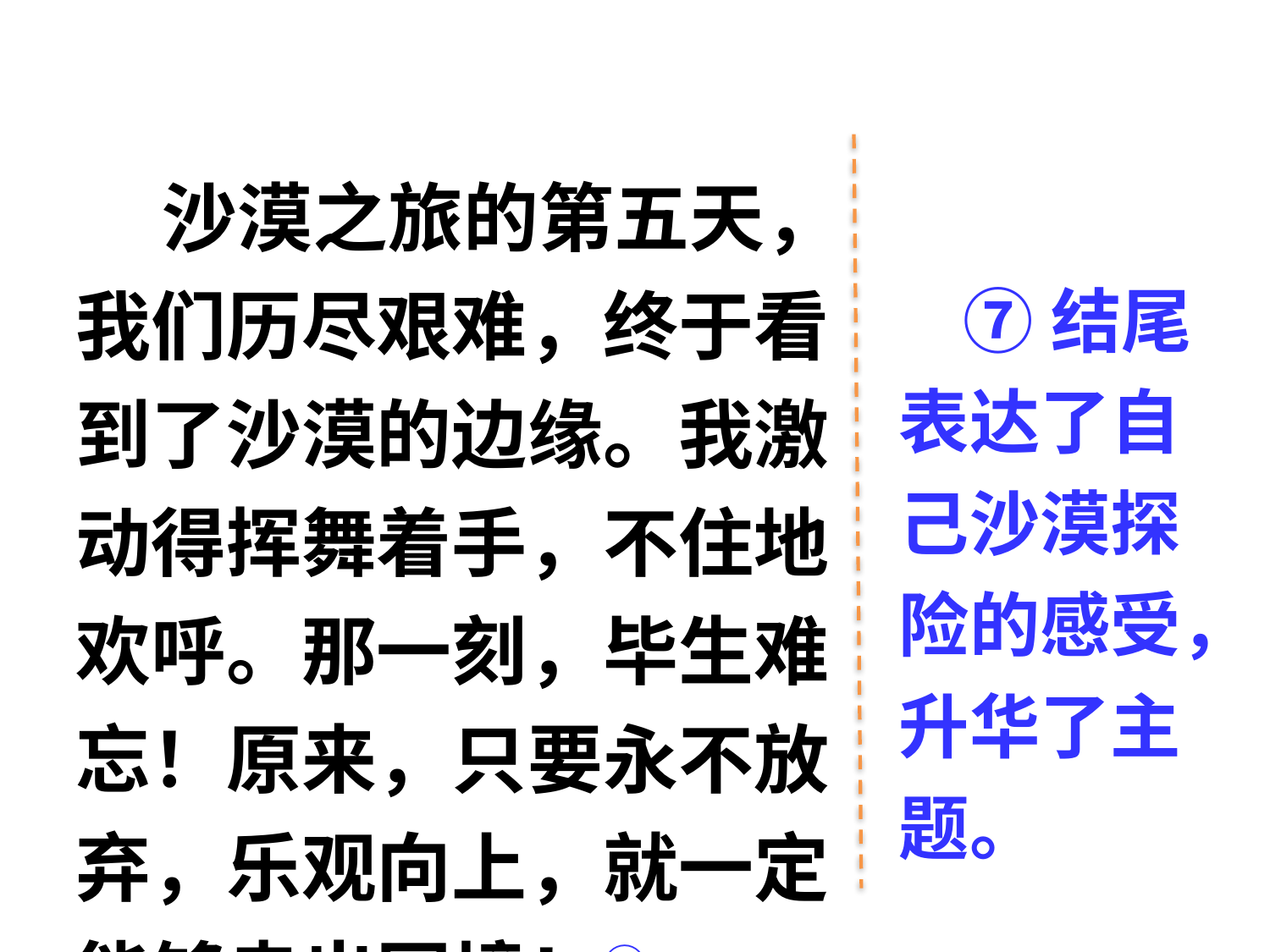

沙漠之旅的第五天，我们历尽艰难，终于看到了沙漠的边缘。我激动得挥舞着手，不住地欢呼。那一刻，毕生难忘！原来，只要永不放弃，乐观向上，就一定能够走出困境！⑦
    ⑦结尾表达了自己沙漠探险的感受，升华了主题。